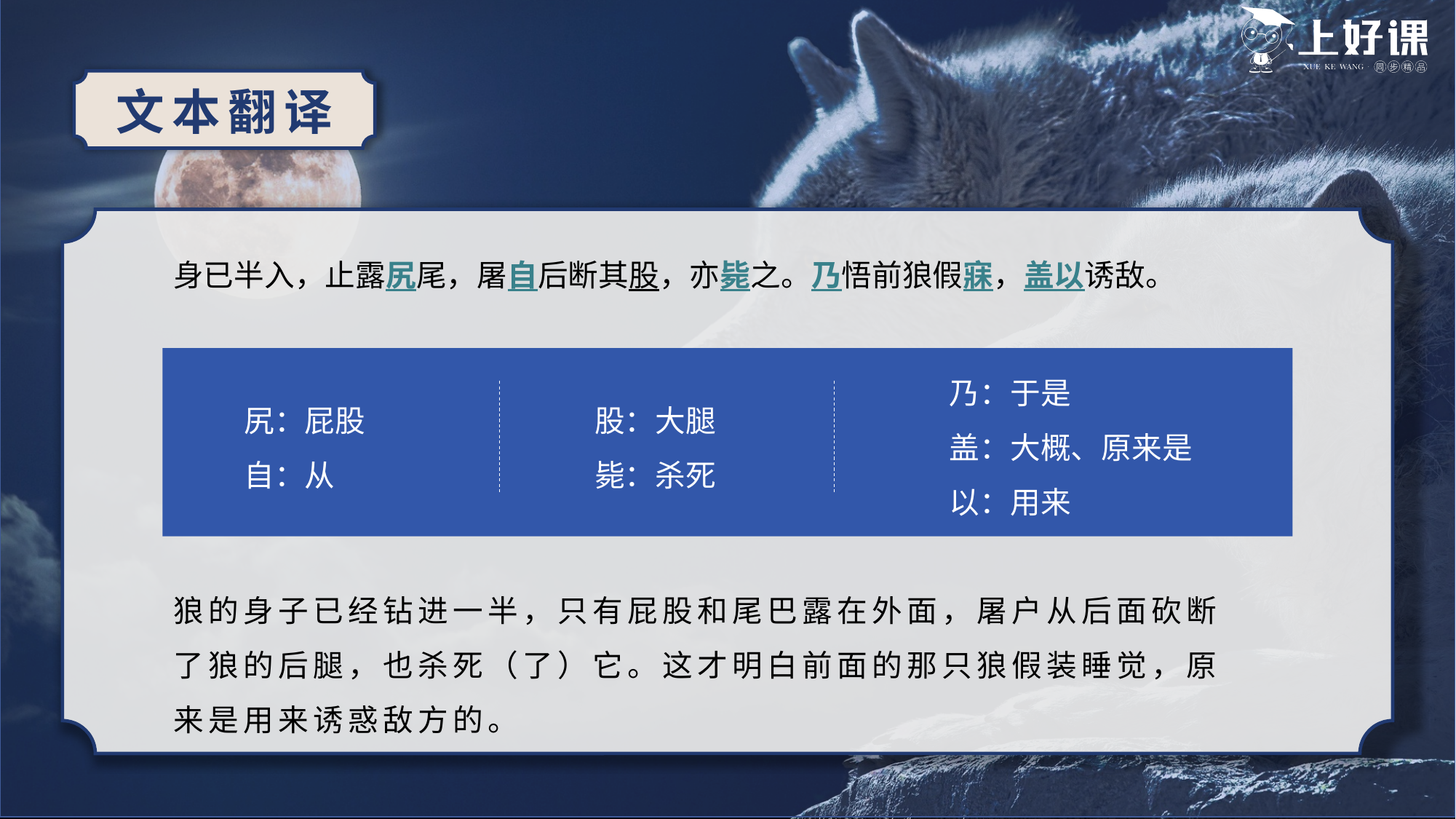

文本翻译
身已半入，止露尻尾，屠自后断其股，亦毙之。乃悟前狼假寐，盖以诱敌。

乃：于是
盖：大概、原来是
以：用来
尻：屁股
自：从
股：大腿
毙：杀死
狼的身子已经钻进一半，只有屁股和尾巴露在外面，屠户从后面砍断了狼的后腿，也杀死（了）它。这才明白前面的那只狼假装睡觉，原来是用来诱惑敌方的。